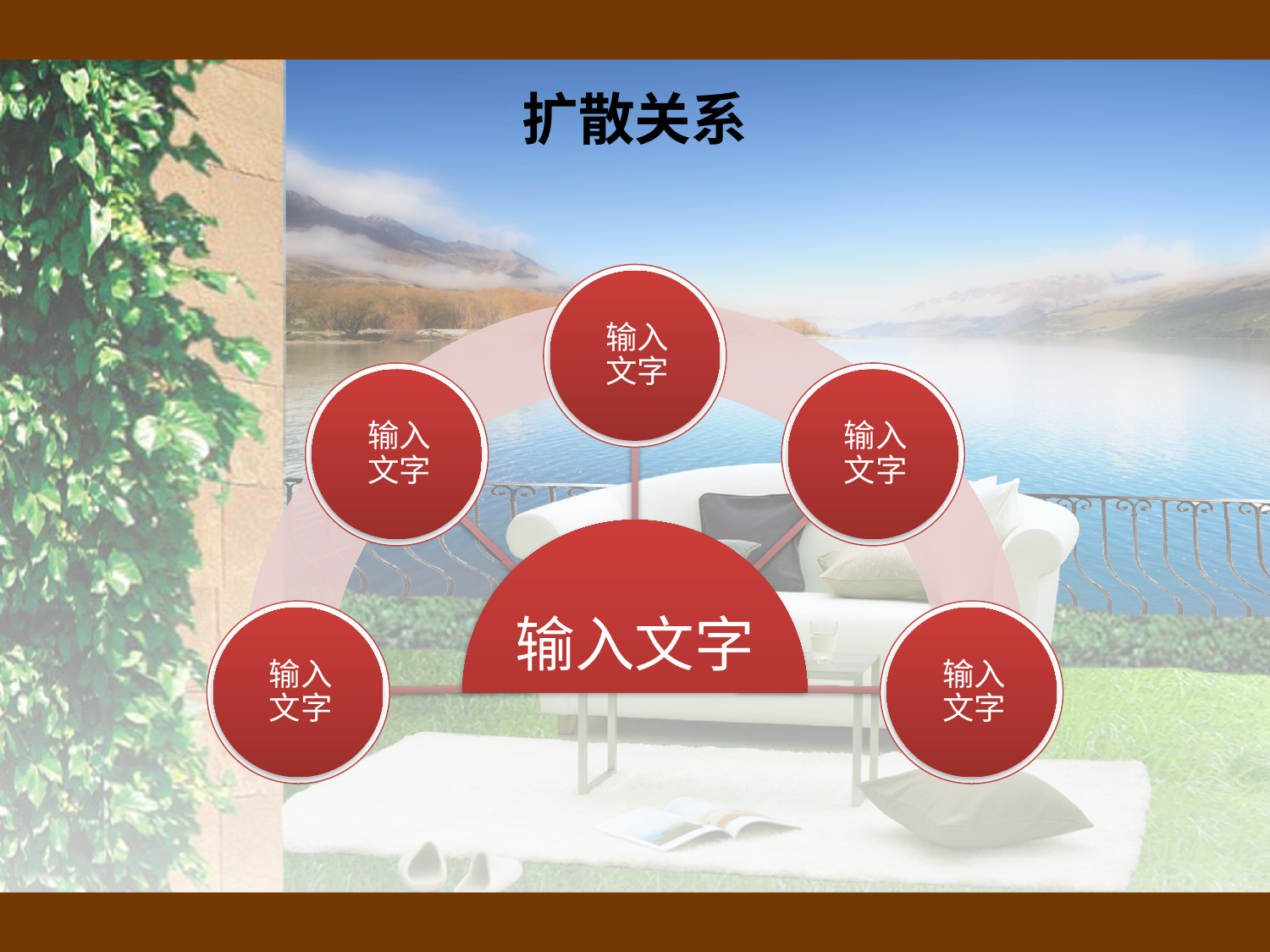

# 扩散关系
输入文字
输入文字
输入文字
输入文字
输入文字
输入文字